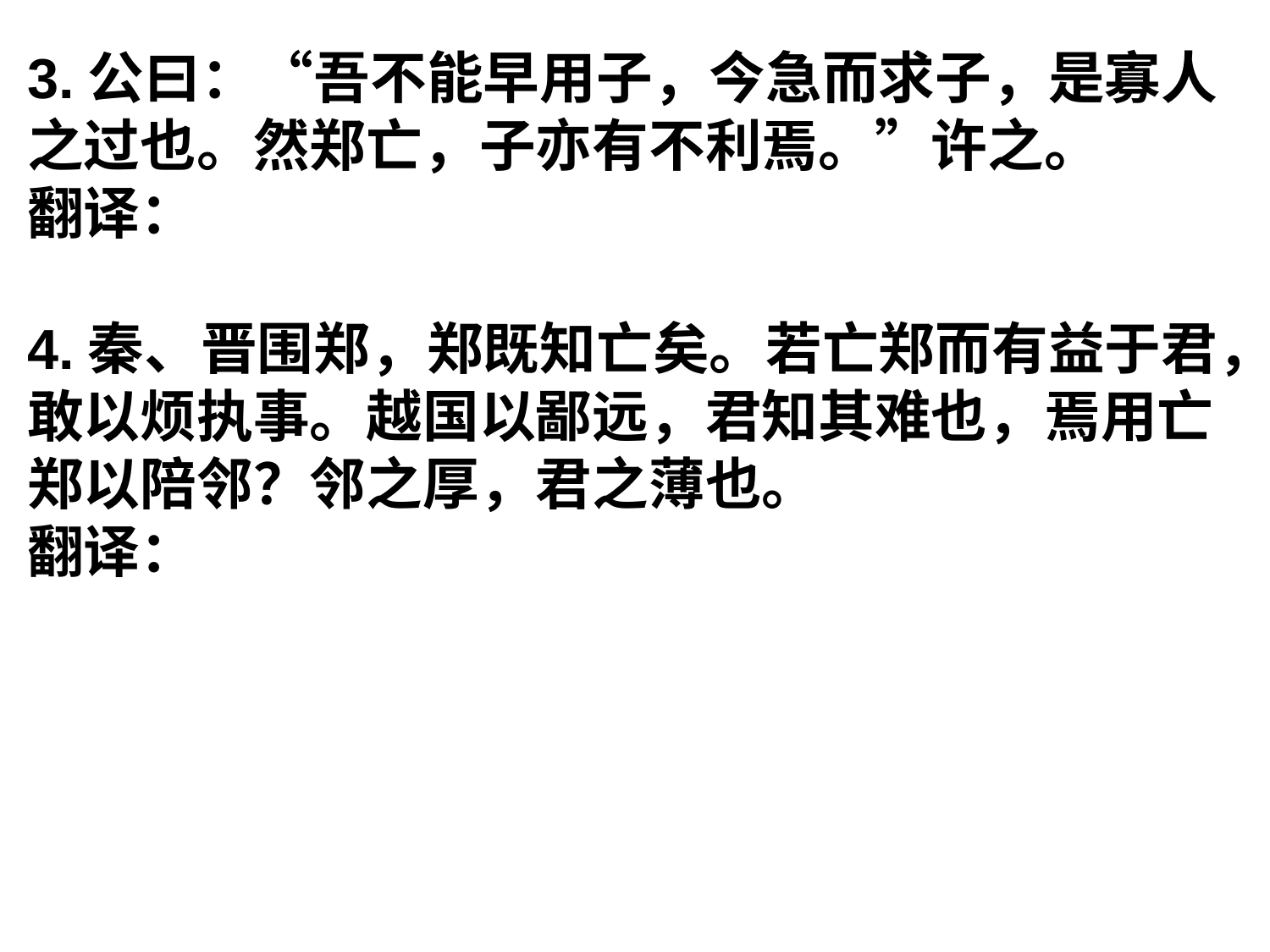

3.公曰：“吾不能早用子，今急而求子，是寡人之过也。然郑亡，子亦有不利焉。”许之。
翻译：

4.秦、晋围郑，郑既知亡矣。若亡郑而有益于君，敢以烦执事。越国以鄙远，君知其难也，焉用亡郑以陪邻？邻之厚，君之薄也。
翻译：